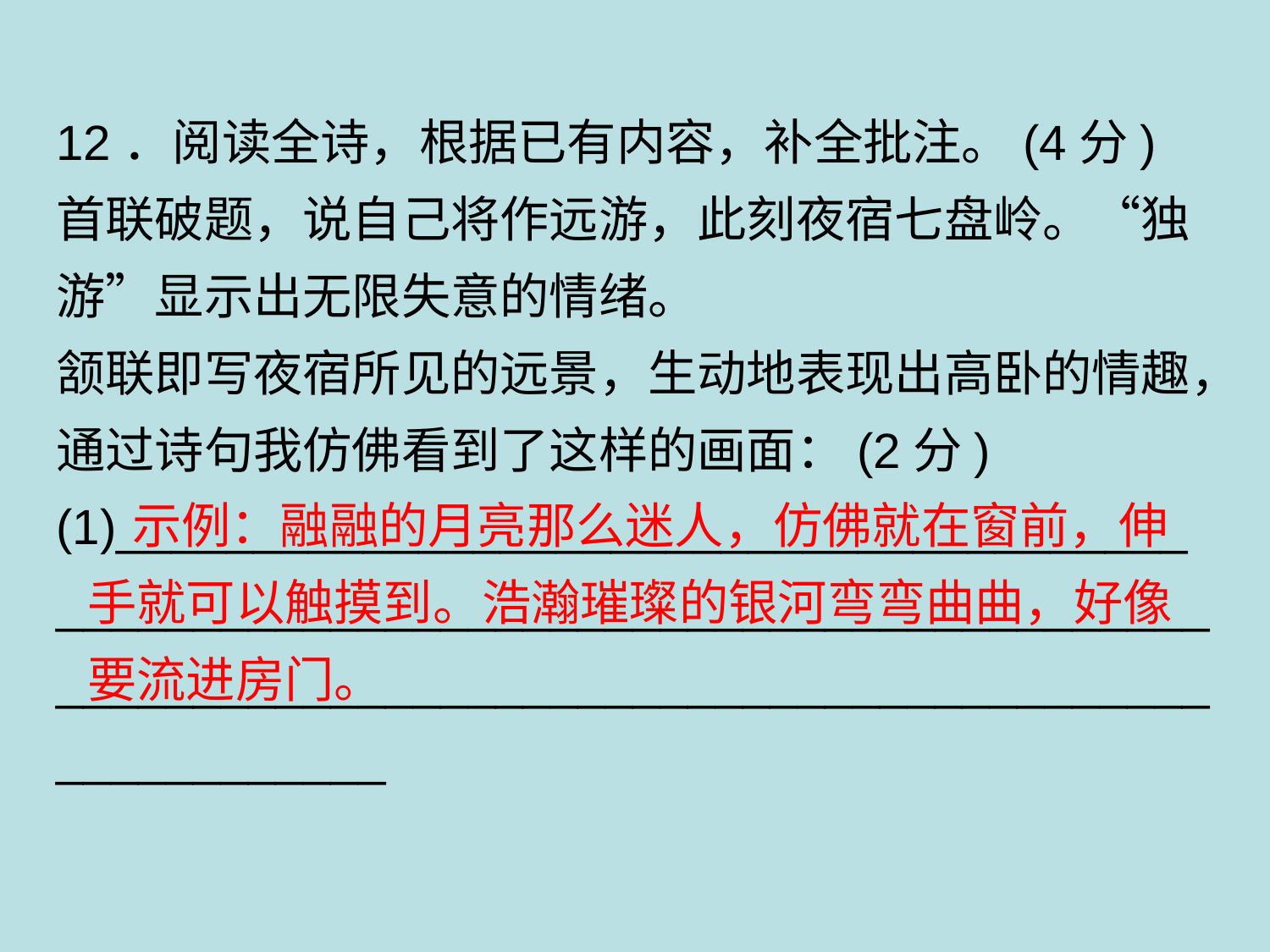

12．阅读全诗，根据已有内容，补全批注。(4分)
首联破题，说自己将作远游，此刻夜宿七盘岭。“独游”显示出无限失意的情绪。
颔联即写夜宿所见的远景，生动地表现出高卧的情趣，通过诗句我仿佛看到了这样的画面：(2分)
(1)_______________________________________________________________________________________________________________________________________
   示例：融融的月亮那么迷人，仿佛就在窗前，伸手就可以触摸到。浩瀚璀璨的银河弯弯曲曲，好像要流进房门。